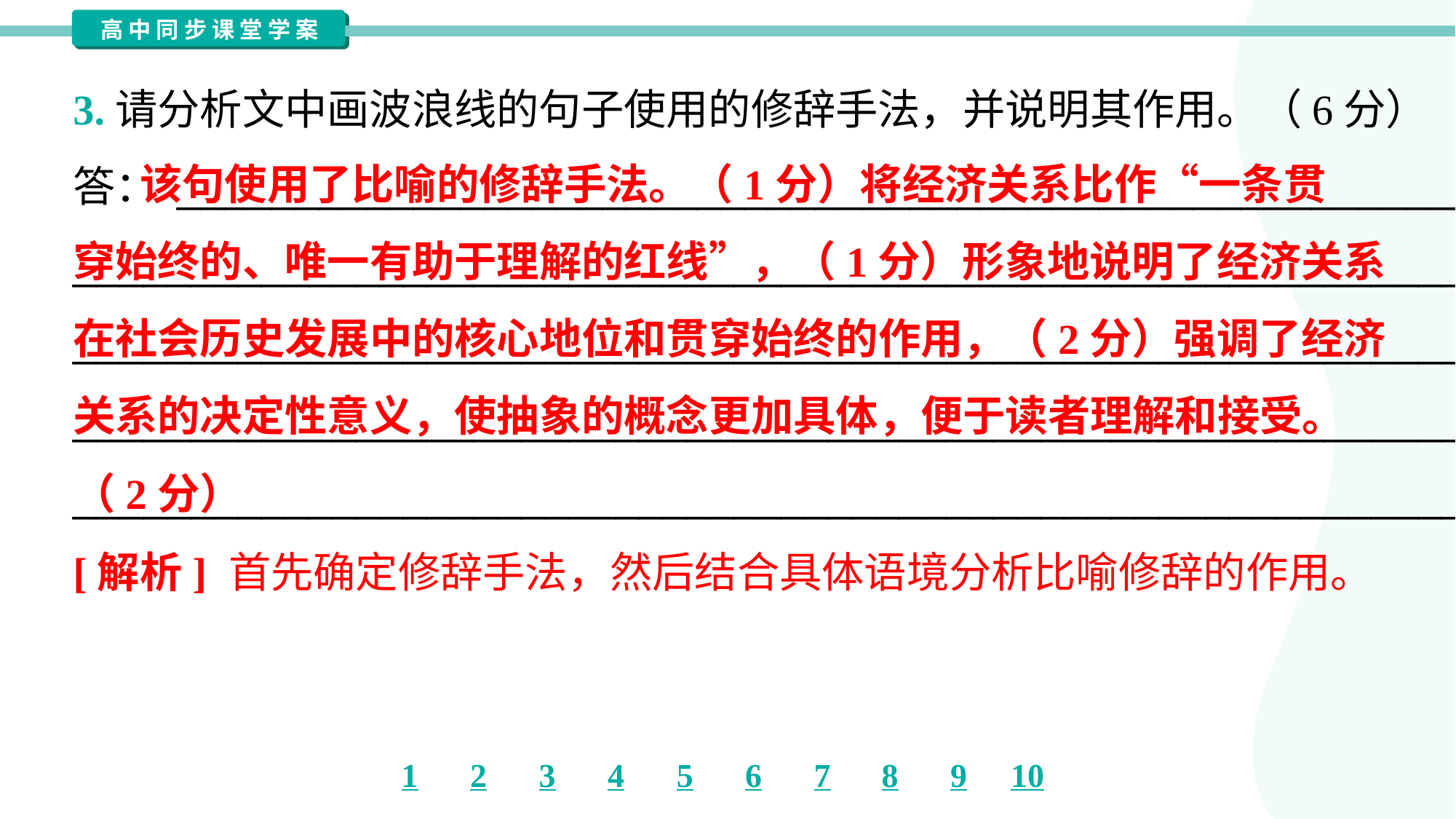

3.请分析文中画波浪线的句子使用的修辞手法，并说明其作用。（6分）
答： ________________________________________________________
_____________________________________________________________
_____________________________________________________________
_____________________________________________________________
_____________________________________________________________
      该句使用了比喻的修辞手法。（1分）将经济关系比作“一条贯
穿始终的、唯一有助于理解的红线”，（1分）形象地说明了经济关系
在社会历史发展中的核心地位和贯穿始终的作用，（2分）强调了经济
关系的决定性意义，使抽象的概念更加具体，便于读者理解和接受。
（2分）
[解析] 首先确定修辞手法，然后结合具体语境分析比喻修辞的作用。